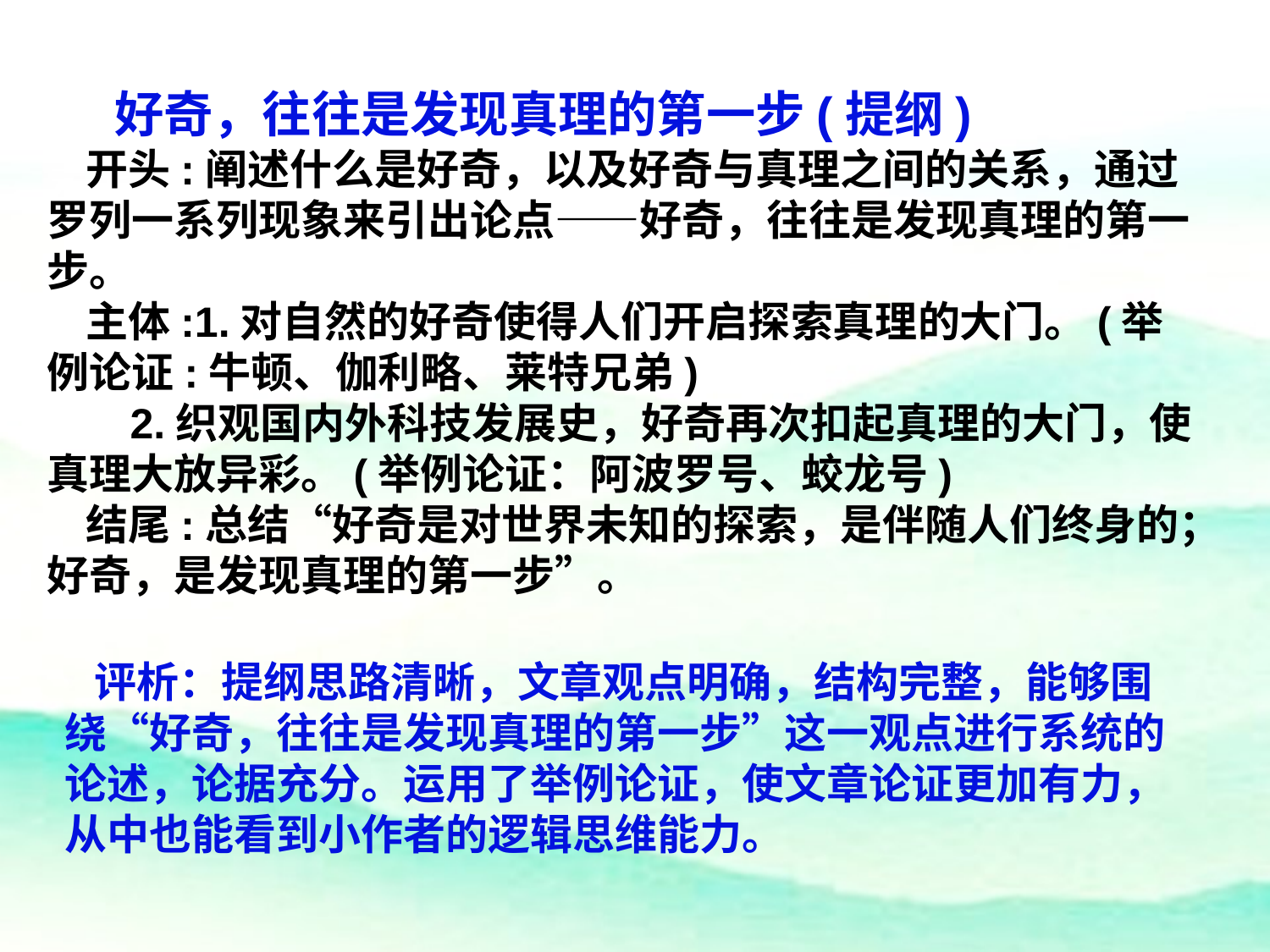

好奇，往往是发现真理的第一步(提纲)
   开头:阐述什么是好奇，以及好奇与真理之间的关系，通过罗列一系列现象来引出论点——好奇，往往是发现真理的第一步。
   主体:1.对自然的好奇使得人们开启探索真理的大门。(举例论证:牛顿、伽利略、莱特兄弟)
       2.织观国内外科技发展史，好奇再次扣起真理的大门，使真理大放异彩。(举例论证：阿波罗号、蛟龙号)
   结尾:总结“好奇是对世界未知的探索，是伴随人们终身的；好奇，是发现真理的第一步”。

  评析：提纲思路清晰，文章观点明确，结构完整，能够围绕“好奇，往往是发现真理的第一步”这一观点进行系统的论述，论据充分。运用了举例论证，使文章论证更加有力，从中也能看到小作者的逻辑思维能力。